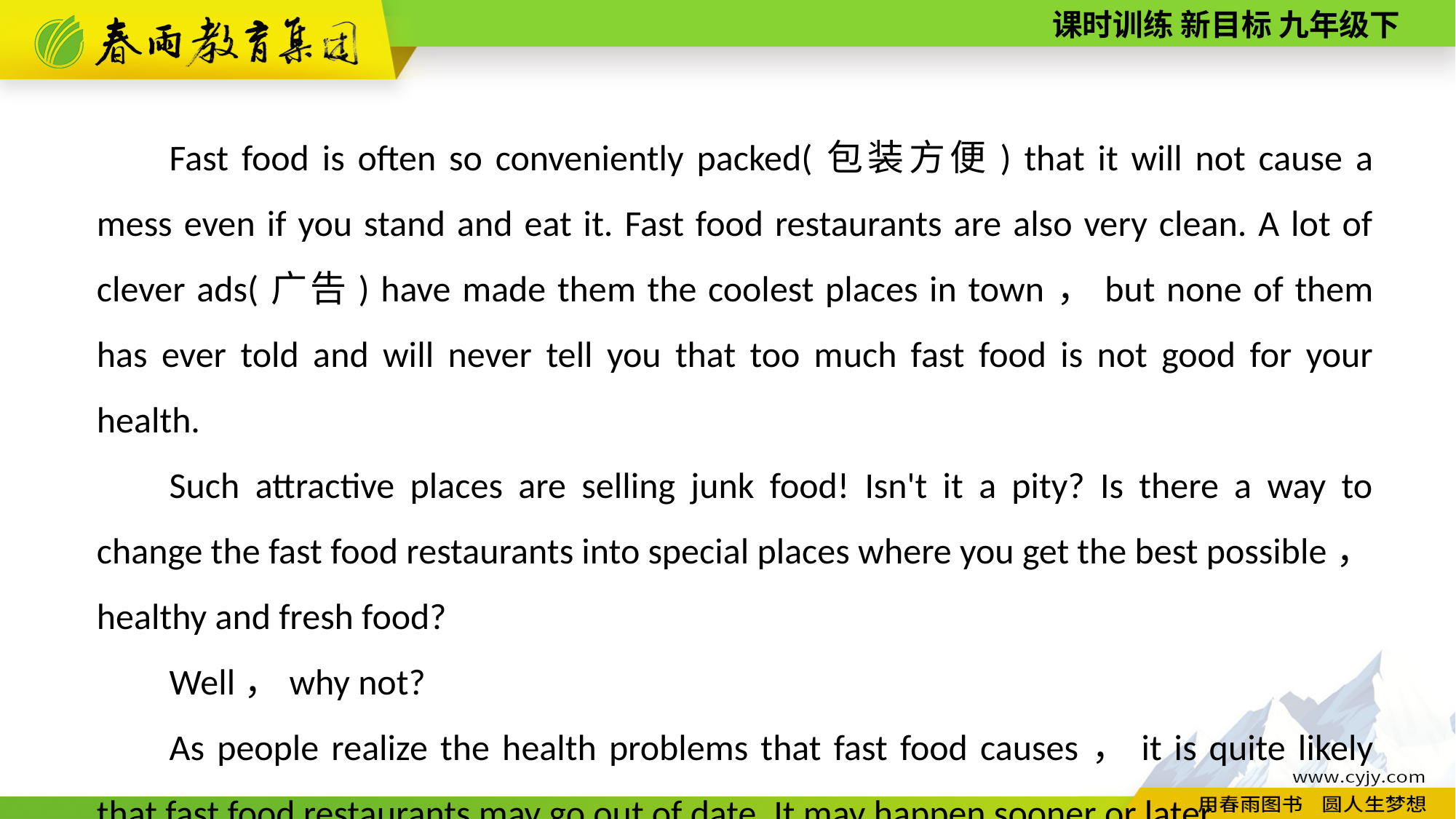

Fast food is often so conveniently packed(包装方便) that it will not cause a mess even if you stand and eat it. Fast food restaurants are also very clean. A lot of clever ads(广告) have made them the coolest places in town，but none of them has ever told and will never tell you that too much fast food is not good for your health.
Such attractive places are selling junk food! Isn't it a pity? Is there a way to change the fast food restaurants into special places where you get the best possible，healthy and fresh food?
Well，why not?
As people realize the health problems that fast food causes，it is quite likely that fast food restaurants may go out of date. It may happen sooner or later.